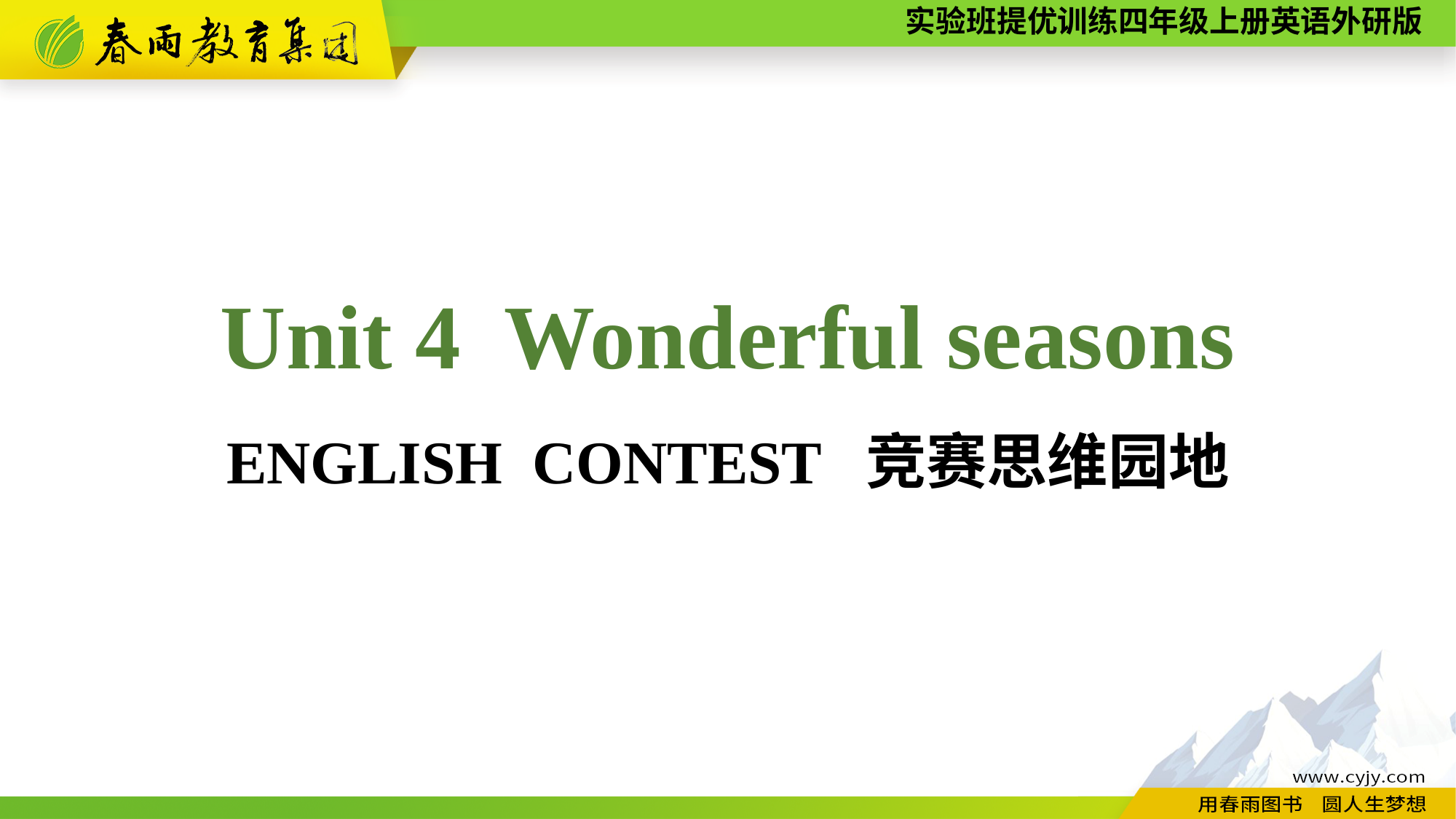

Unit 4  Wonderful seasons
ENGLISH  CONTEST  竞赛思维园地